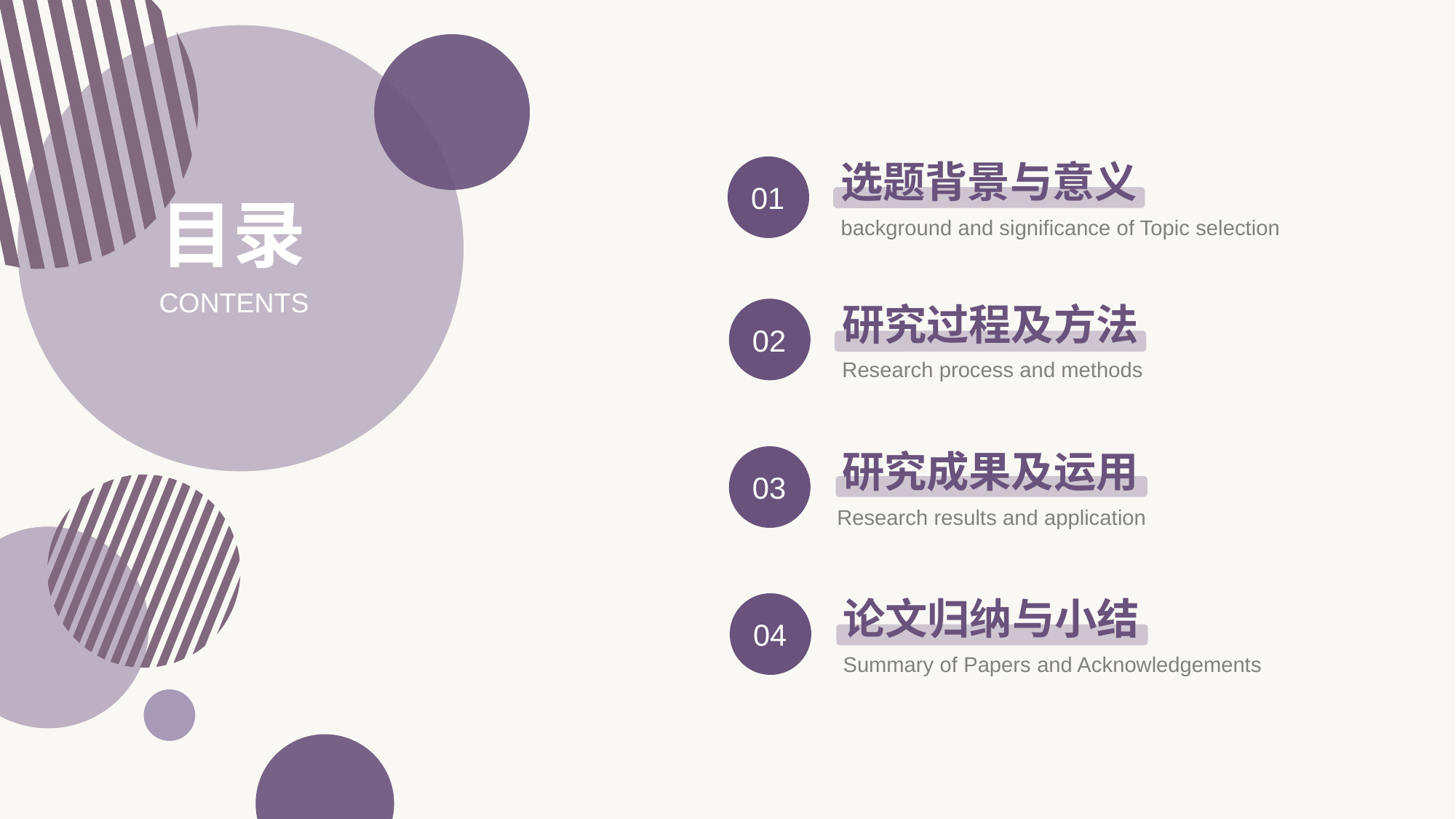

选题背景与意义

01
目录

background and significance of Topic selection
CONTENTS
研究过程及方法

02

Research process and methods
研究成果及运用

03

Research results and application

论文归纳与小结

04

Summary of Papers and Acknowledgements